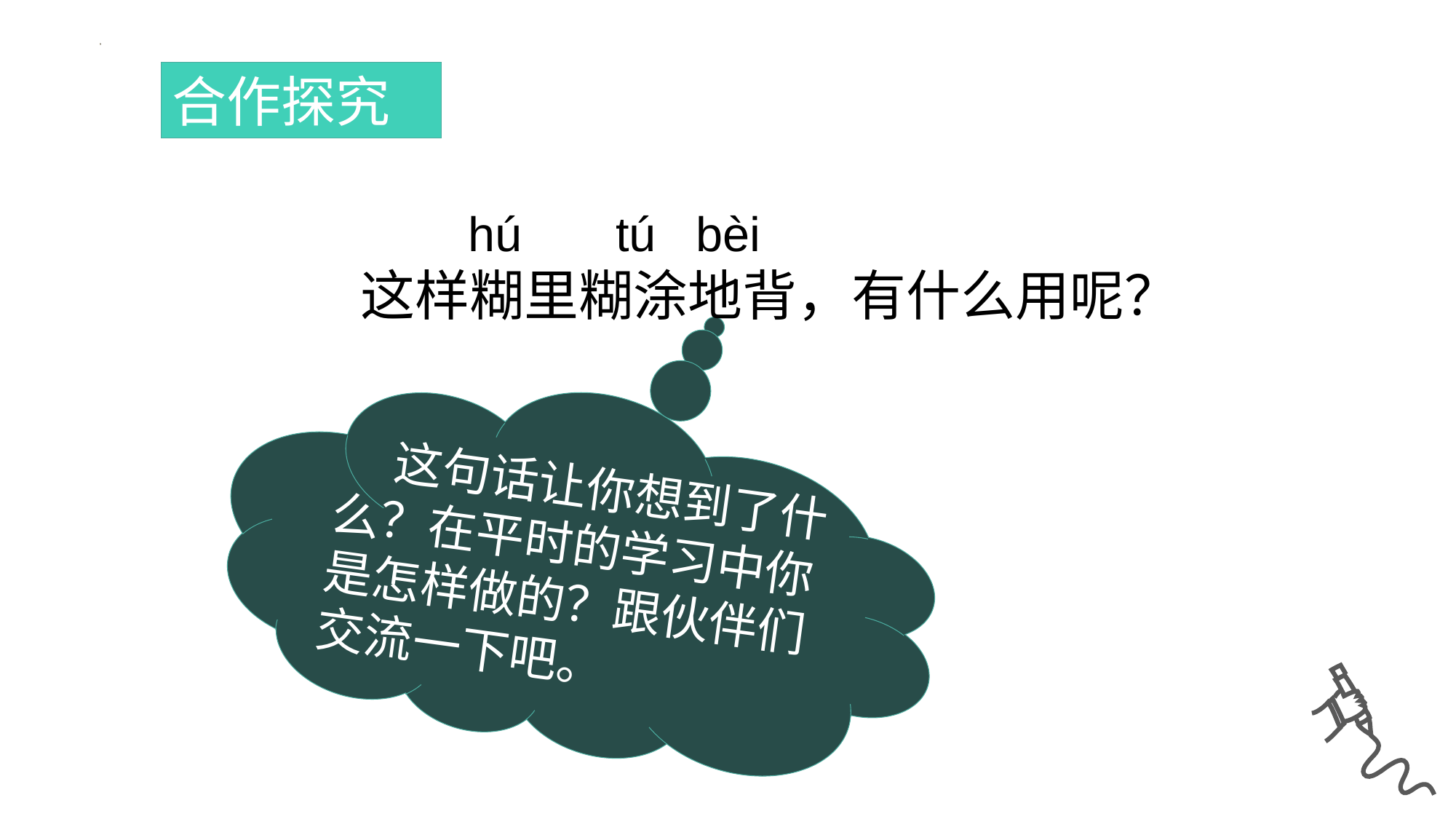

合作探究
        hú       tú   bèi
这样糊里糊涂地背，有什么用呢？

    这句话让你想到了什么？在平时的学习中你是怎样做的？跟伙伴们交流一下吧。